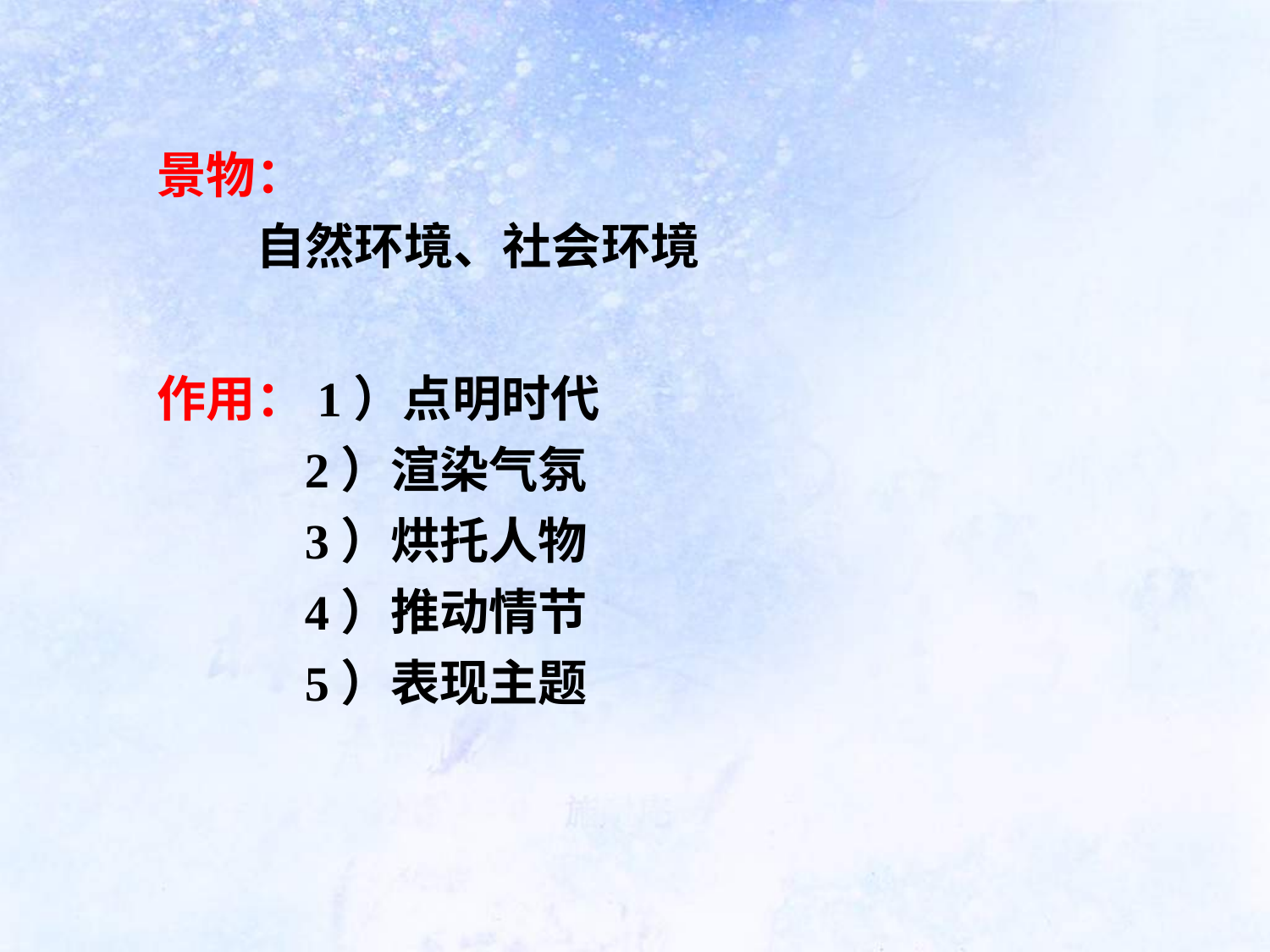

景物：
　　自然环境、社会环境

作用：1）点明时代
            2）渲染气氛
            3）烘托人物
            4）推动情节
            5）表现主题